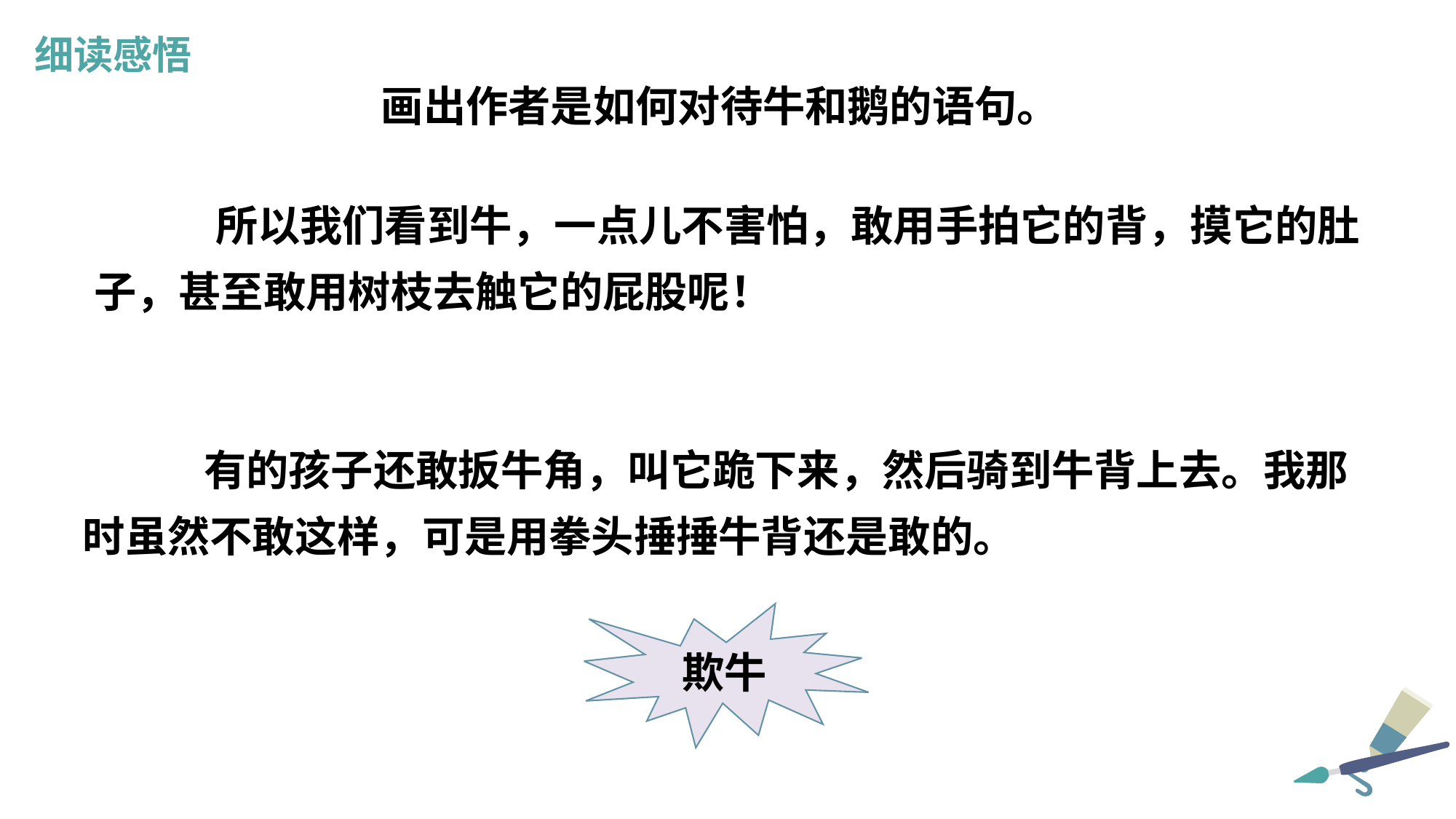

细读感悟
画出作者是如何对待牛和鹅的语句。
所以我们看到牛，一点儿不害怕，敢用手拍它的背，摸它的肚子，甚至敢用树枝去触它的屁股呢！
有的孩子还敢扳牛角，叫它跪下来，然后骑到牛背上去。我那时虽然不敢这样，可是用拳头捶捶牛背还是敢的。
欺牛